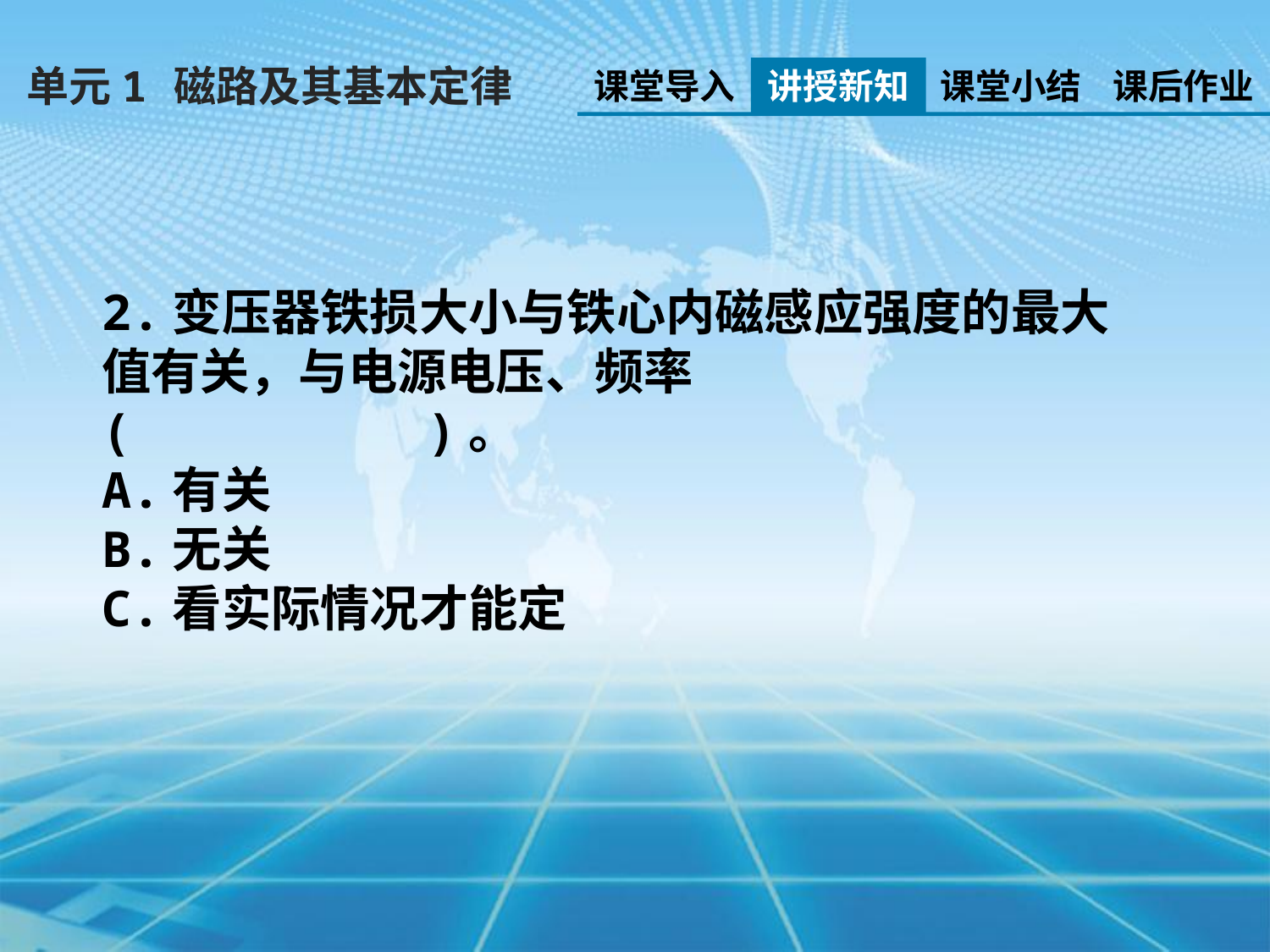

单元1 磁路及其基本定律
课堂导入
讲授新知
课堂小结
课后作业
2.变压器铁损大小与铁心内磁感应强度的最大值有关，与电源电压、频率(          )。
A.有关
B.无关
C.看实际情况才能定